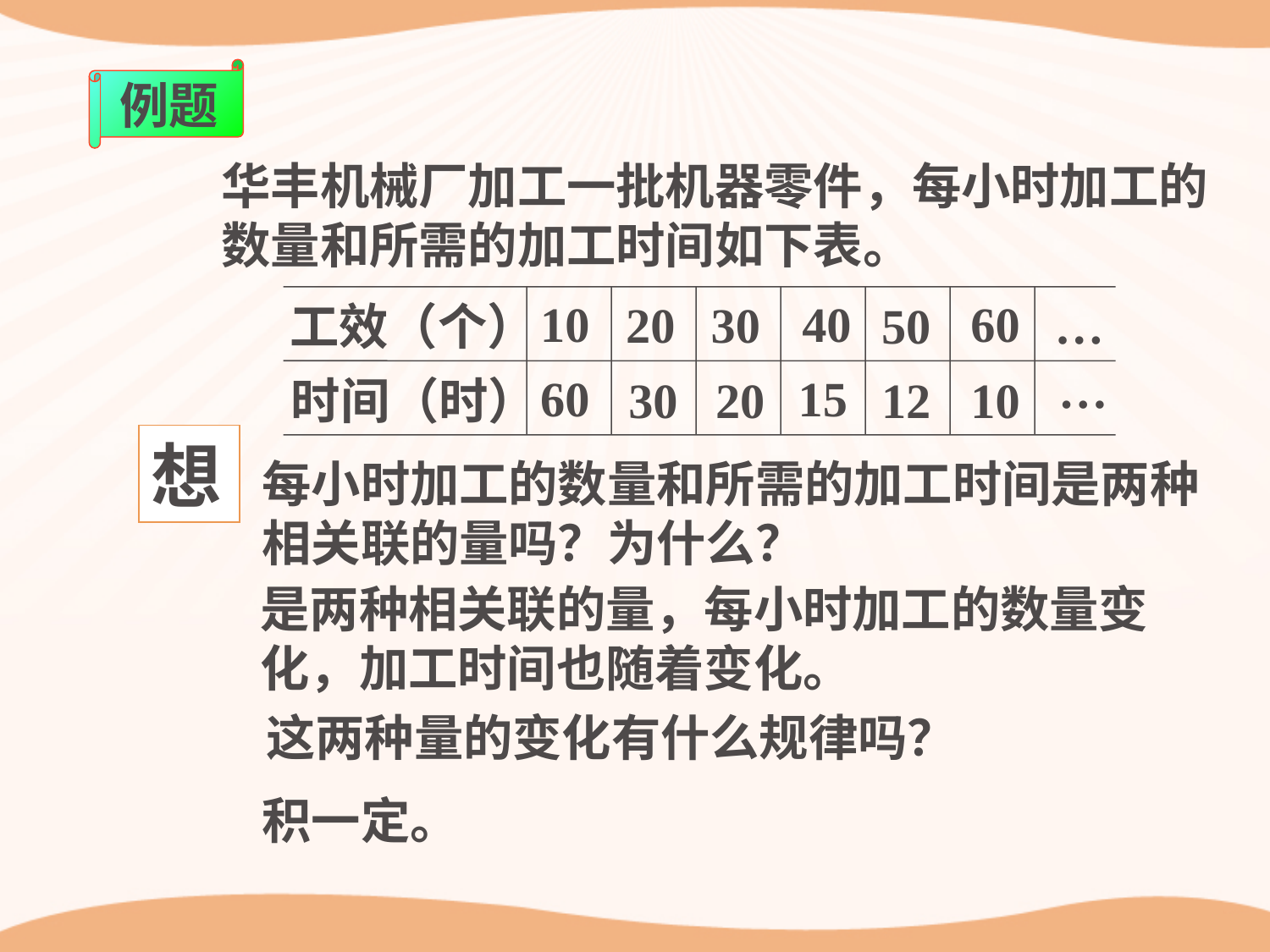

例题
华丰机械厂加工一批机器零件，每小时加工的
数量和所需的加工时间如下表。

10

40

60

20
30
…
50
工效（个）
…

15
60
30
20
12
10
时间（时）

想
每小时加工的数量和所需的加工时间是两种相关联的量吗？为什么？
是两种相关联的量，每小时加工的数量变化，加工时间也随着变化。
这两种量的变化有什么规律吗？
积一定。